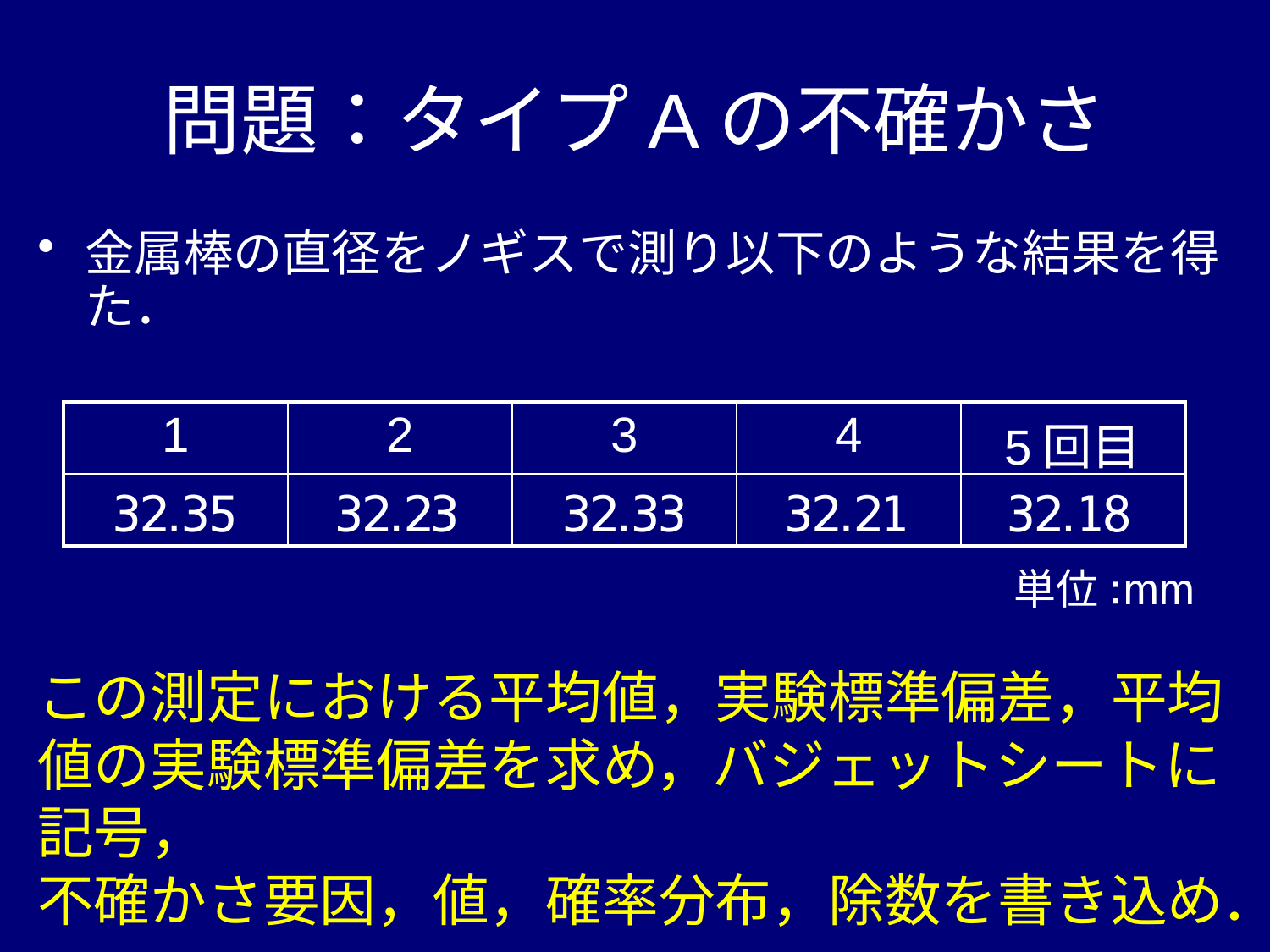

# 問題：タイプAの不確かさ
金属棒の直径をノギスで測り以下のような結果を得た．
| 1 | 2 | 3 | 4 | 5回目 |
| --- | --- | --- | --- | --- |
|  |  |  |  |  |
32.35
32.23
32.33
32.21
32.18
単位:mm
この測定における平均値，実験標準偏差，平均値の実験標準偏差を求め，バジェットシートに記号，
不確かさ要因，値，確率分布，除数を書き込め．